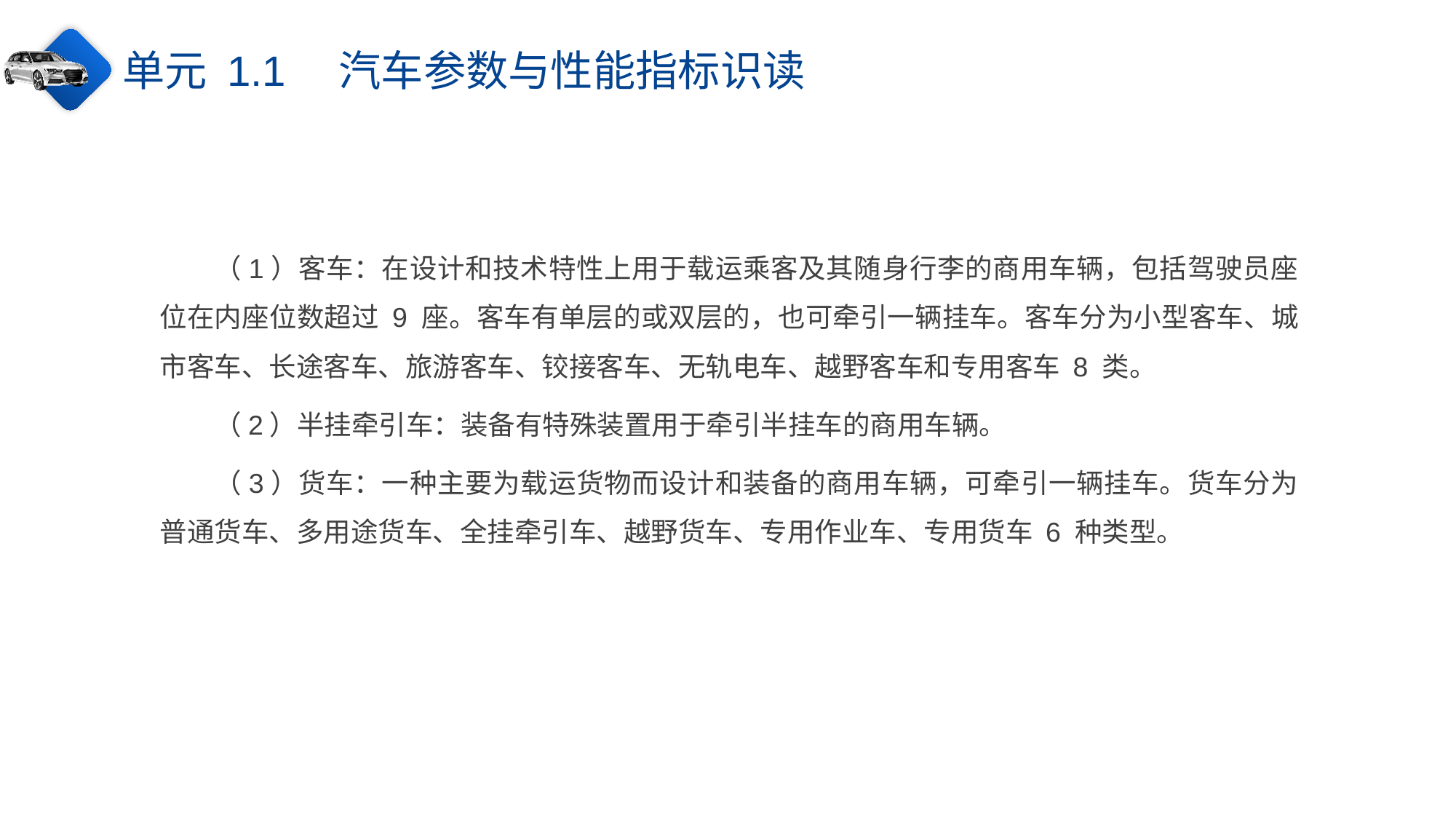

单元 1.1　汽车参数与性能指标识读
（1）客车：在设计和技术特性上用于载运乘客及其随身行李的商用车辆，包括驾驶员座位在内座位数超过 9 座。客车有单层的或双层的，也可牵引一辆挂车。客车分为小型客车、城市客车、长途客车、旅游客车、铰接客车、无轨电车、越野客车和专用客车 8 类。
（2）半挂牵引车：装备有特殊装置用于牵引半挂车的商用车辆。
（3）货车：一种主要为载运货物而设计和装备的商用车辆，可牵引一辆挂车。货车分为普通货车、多用途货车、全挂牵引车、越野货车、专用作业车、专用货车 6 种类型。